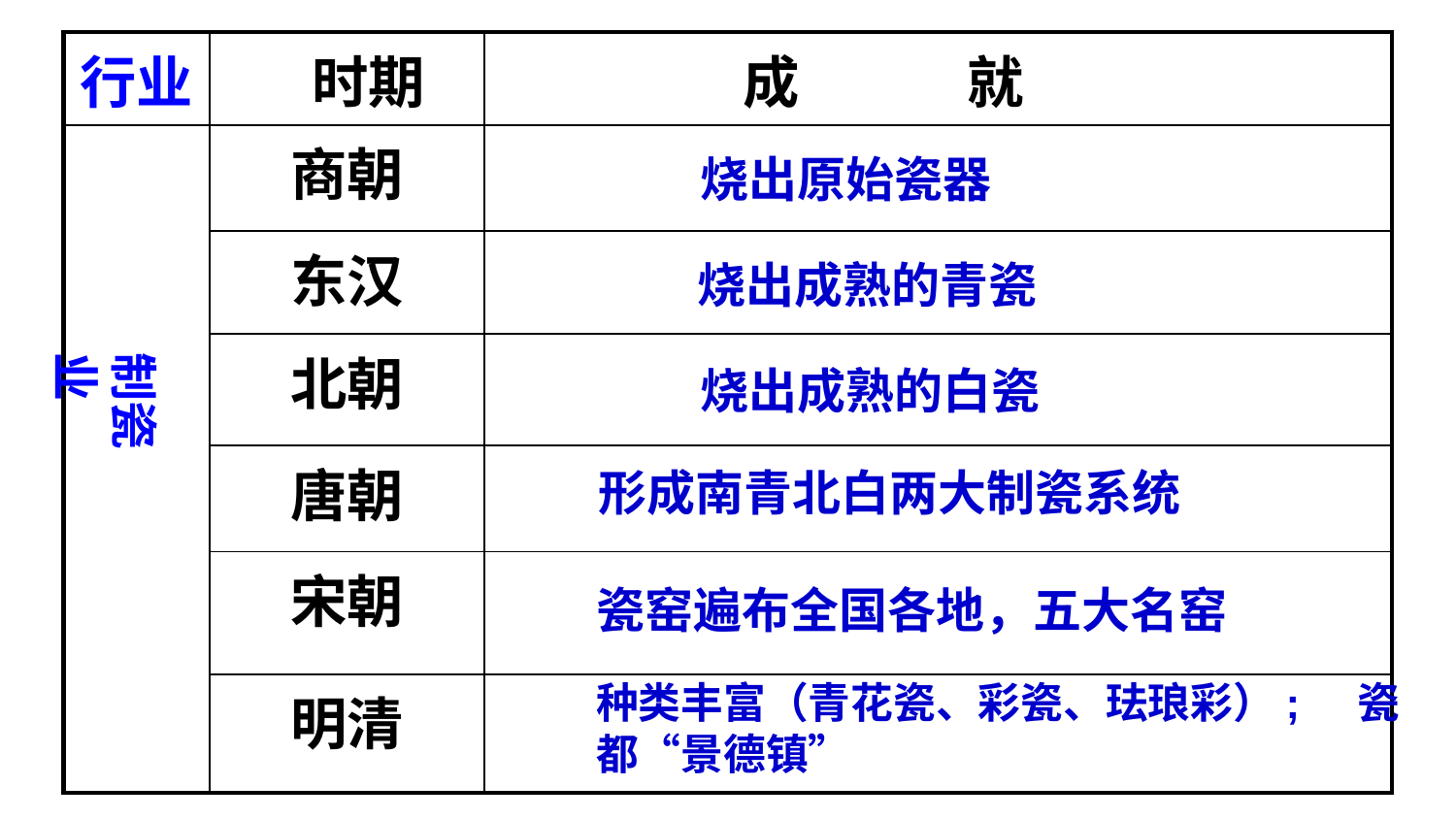

| 行业 |  | 时期 | 成 就 |
| --- | --- | --- | --- |
|  |  | 商朝 |  |
|  |  | 东汉 |  |
|  |  | 北朝 |  |
|  |  | 唐朝 |  |
|  |  | 宋朝 |  |
|  |  | 明清 |  |
烧出原始瓷器
烧出成熟的青瓷
制瓷业
烧出成熟的白瓷
形成南青北白两大制瓷系统
瓷窑遍布全国各地，五大名窑
种类丰富（青花瓷、彩瓷、珐琅彩）;    瓷都“景德镇”